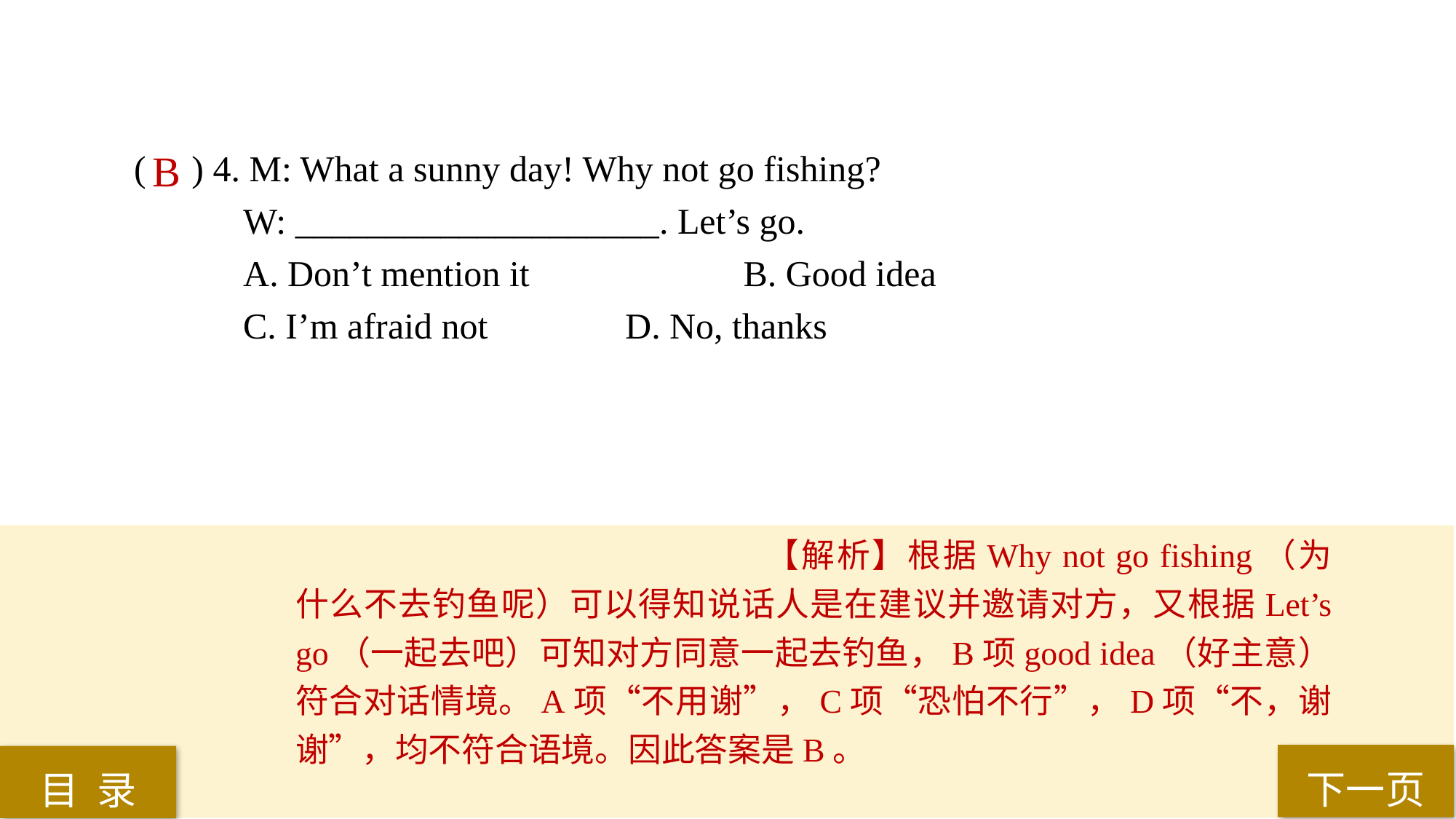

(     ) 4. M: What a sunny day! Why not go fishing?
W: ____________________. Let’s go.
A. Don’t mention it		 B. Good idea
C. I’m afraid not 		D. No, thanks
B
【解析】根据Why not go fishing（为什么不去钓鱼呢）可以得知说话人是在建议并邀请对方，又根据Let’s go（一起去吧）可知对方同意一起去钓鱼，B项good idea（好主意）符合对话情境。A项“不用谢”，C项“恐怕不行”，D项“不，谢谢”，均不符合语境。因此答案是B。